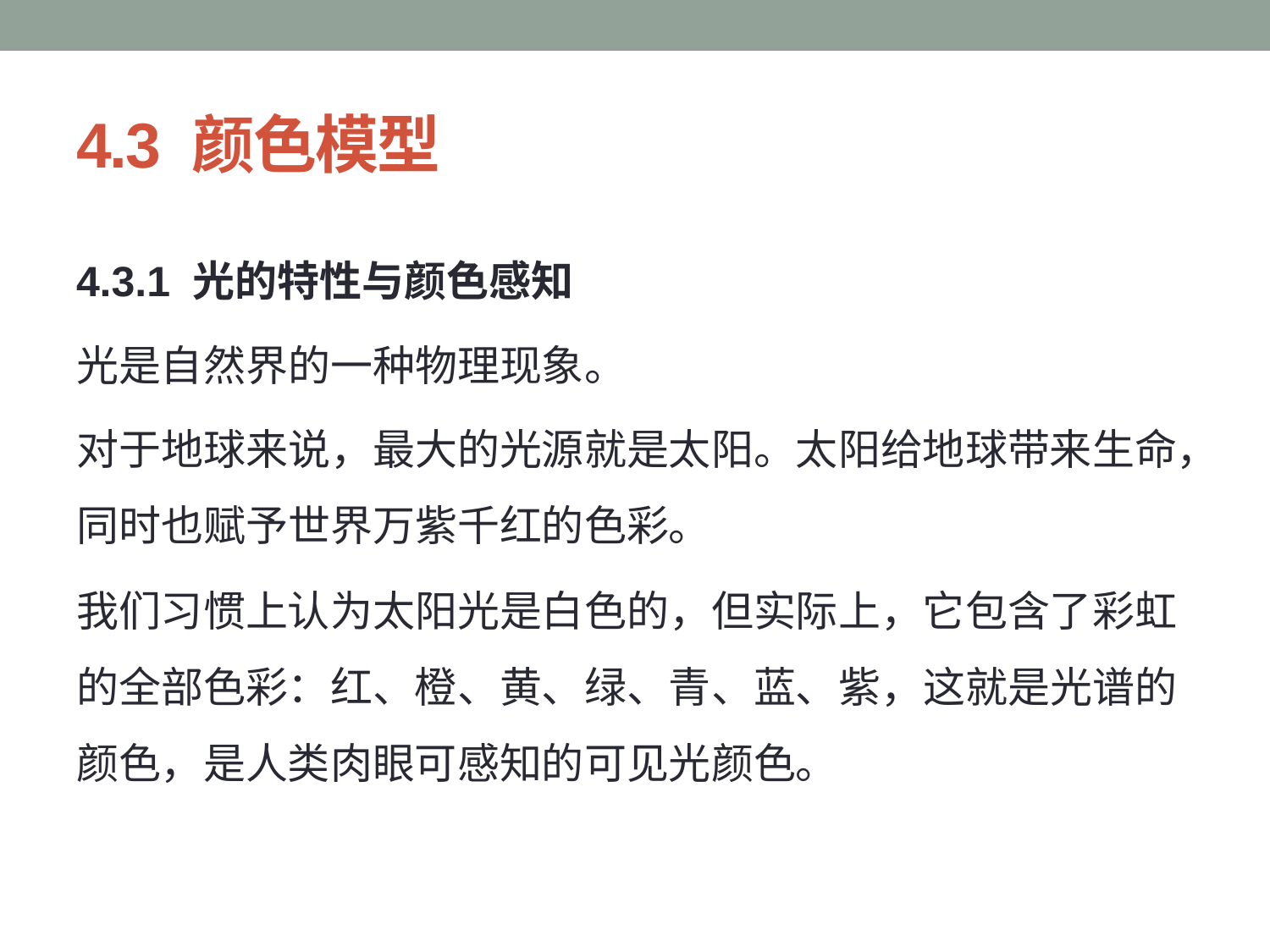

# 4.3 颜色模型
4.3.1 光的特性与颜色感知
光是自然界的一种物理现象。
对于地球来说，最大的光源就是太阳。太阳给地球带来生命，同时也赋予世界万紫千红的色彩。
我们习惯上认为太阳光是白色的，但实际上，它包含了彩虹的全部色彩：红、橙、黄、绿、青、蓝、紫，这就是光谱的颜色，是人类肉眼可感知的可见光颜色。